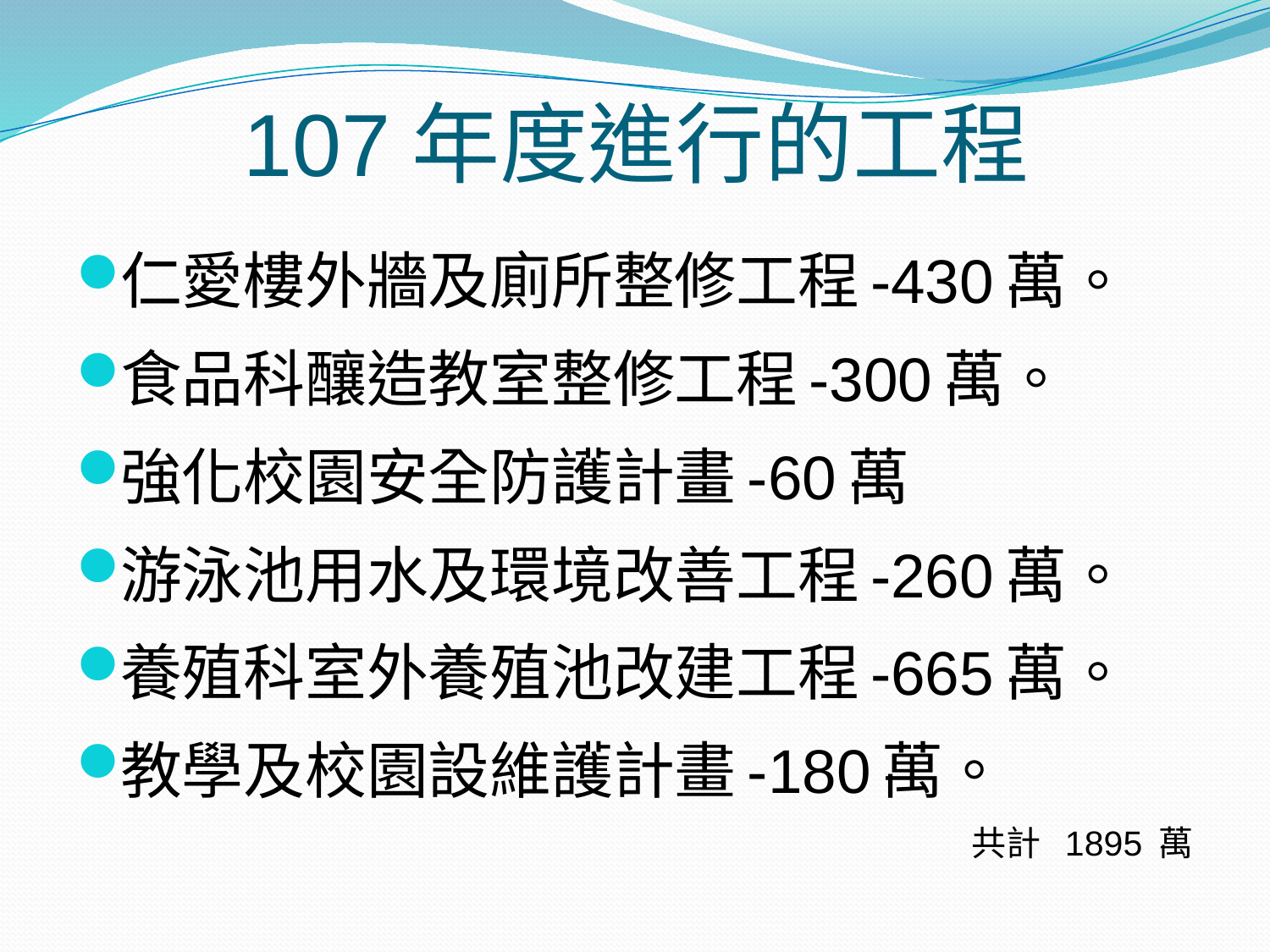

# 107年度進行的工程
仁愛樓外牆及廁所整修工程-430萬。
食品科釀造教室整修工程-300萬。
強化校園安全防護計畫-60萬
游泳池用水及環境改善工程-260萬。
養殖科室外養殖池改建工程-665萬。
教學及校園設維護計畫-180萬。
共計 1895 萬